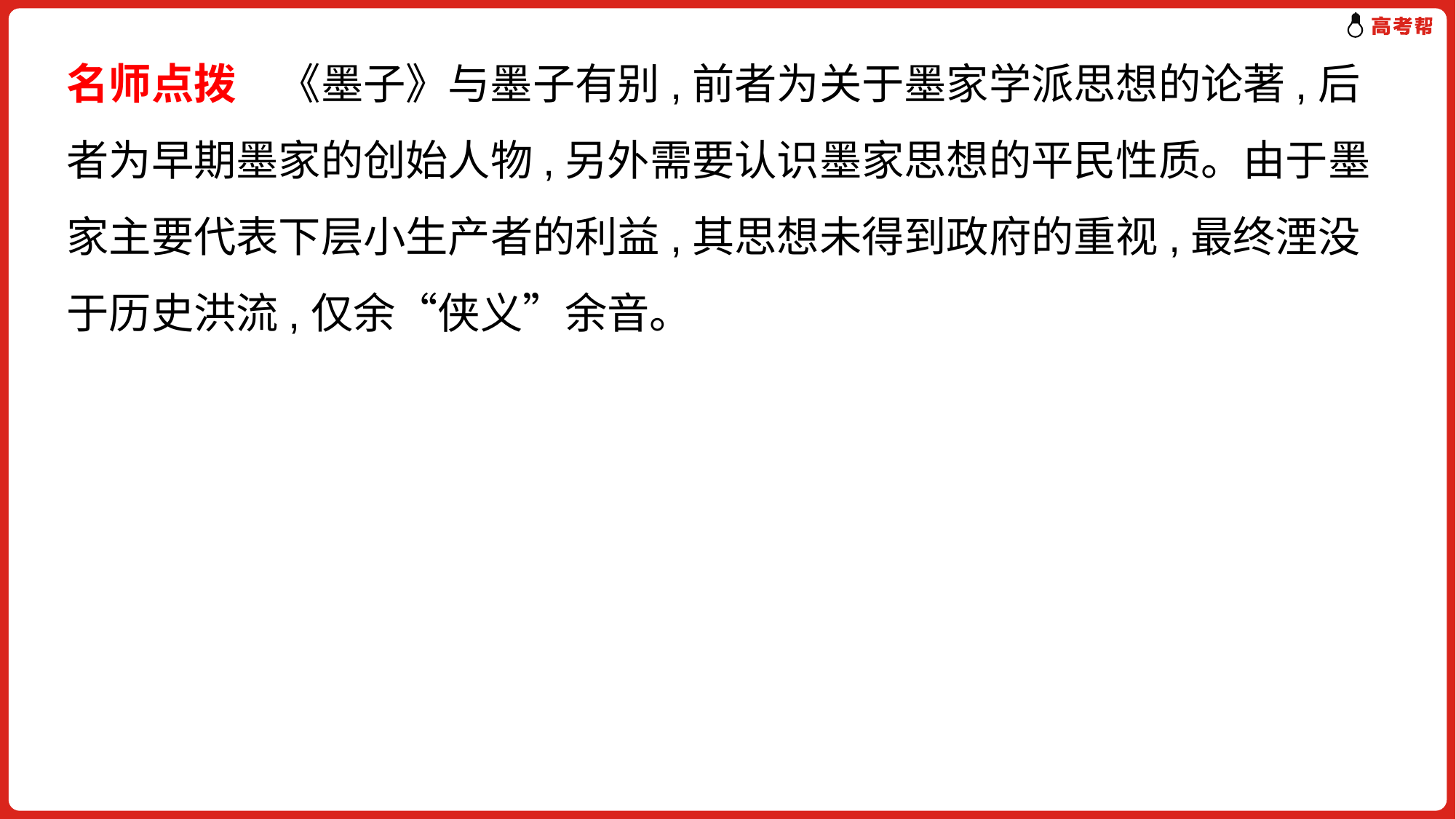

名师点拨　《墨子》与墨子有别,前者为关于墨家学派思想的论著,后者为早期墨家的创始人物,另外需要认识墨家思想的平民性质。由于墨家主要代表下层小生产者的利益,其思想未得到政府的重视,最终湮没于历史洪流,仅余“侠义”余音。